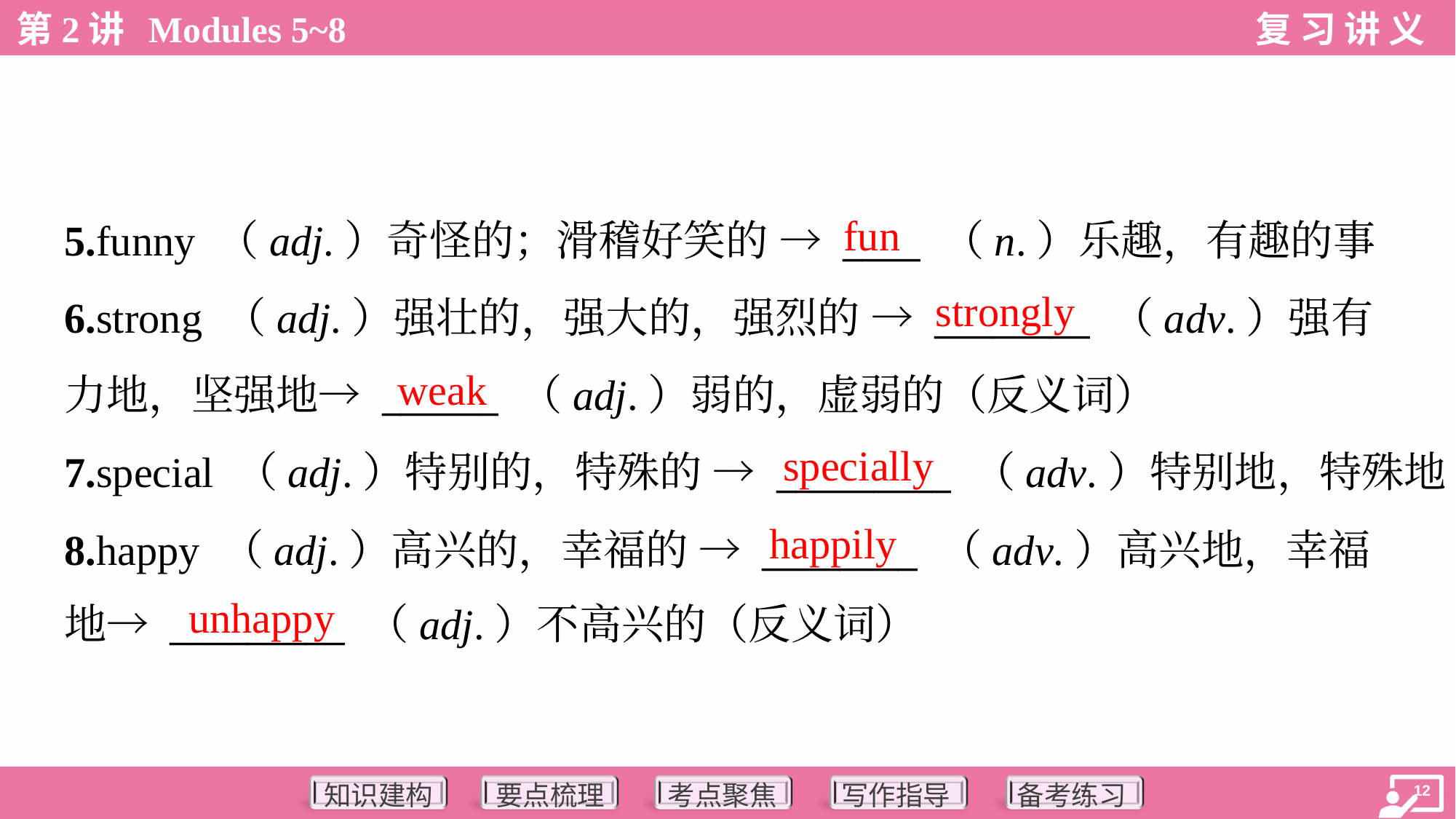

fun
5.funny （adj.）奇怪的；滑稽好笑的 → ____ （n.）乐趣，有趣的事
6.strong （adj.）强壮的，强大的，强烈的 → ________ （adv.）强有
力地，坚强地→ ______ （adj.）弱的，虚弱的（反义词）
7.special （adj.）特别的，特殊的 → _________ （adv.）特别地，特殊地
8.happy （adj.）高兴的，幸福的 → ________ （adv.）高兴地，幸福
地→ _________ （adj.）不高兴的（反义词）
strongly
weak
specially
happily
unhappy